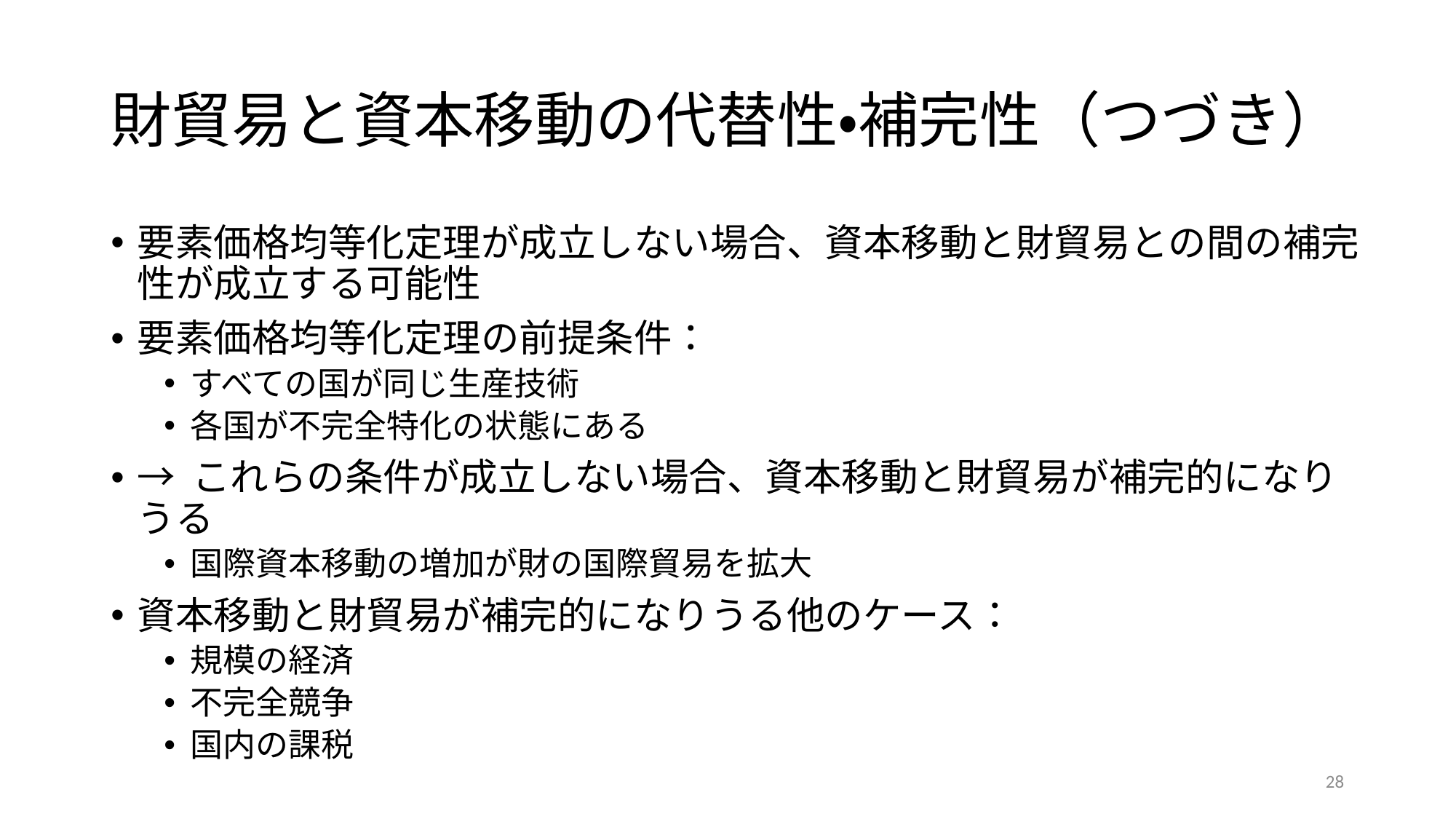

# 財貿易と資本移動の代替性・補完性（つづき）
要素価格均等化定理が成立しない場合、資本移動と財貿易との間の補完性が成立する可能性
要素価格均等化定理の前提条件：
すべての国が同じ生産技術
各国が不完全特化の状態にある
→ これらの条件が成立しない場合、資本移動と財貿易が補完的になりうる
国際資本移動の増加が財の国際貿易を拡大
資本移動と財貿易が補完的になりうる他のケース：
規模の経済
不完全競争
国内の課税
28